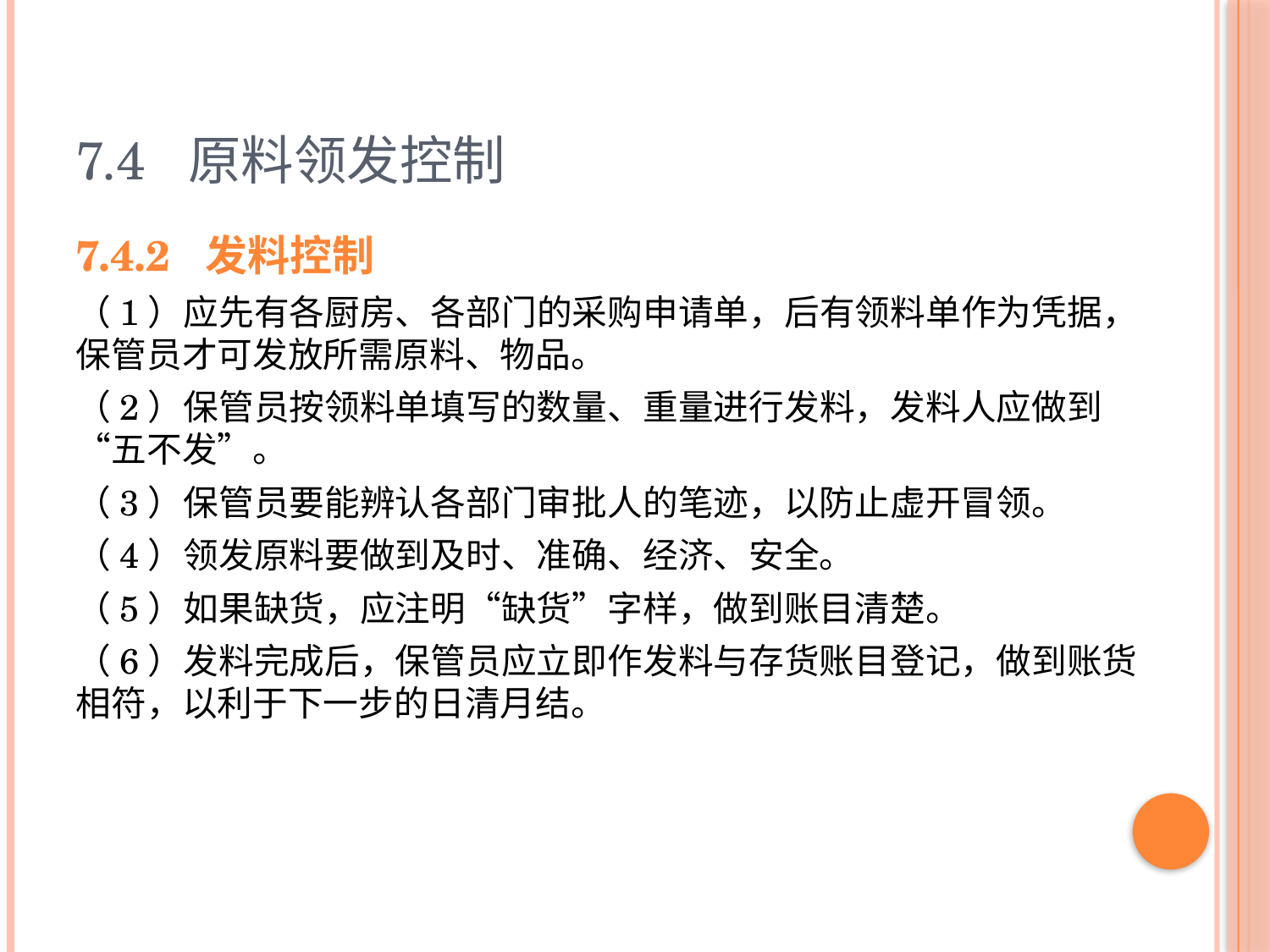

# 7.4  原料领发控制
7.4.2  发料控制
（1）应先有各厨房、各部门的采购申请单，后有领料单作为凭据，保管员才可发放所需原料、物品。
（2）保管员按领料单填写的数量、重量进行发料，发料人应做到“五不发”。
（3）保管员要能辨认各部门审批人的笔迹，以防止虚开冒领。
（4）领发原料要做到及时、准确、经济、安全。
（5）如果缺货，应注明“缺货”字样，做到账目清楚。
（6）发料完成后，保管员应立即作发料与存货账目登记，做到账货相符，以利于下一步的日清月结。